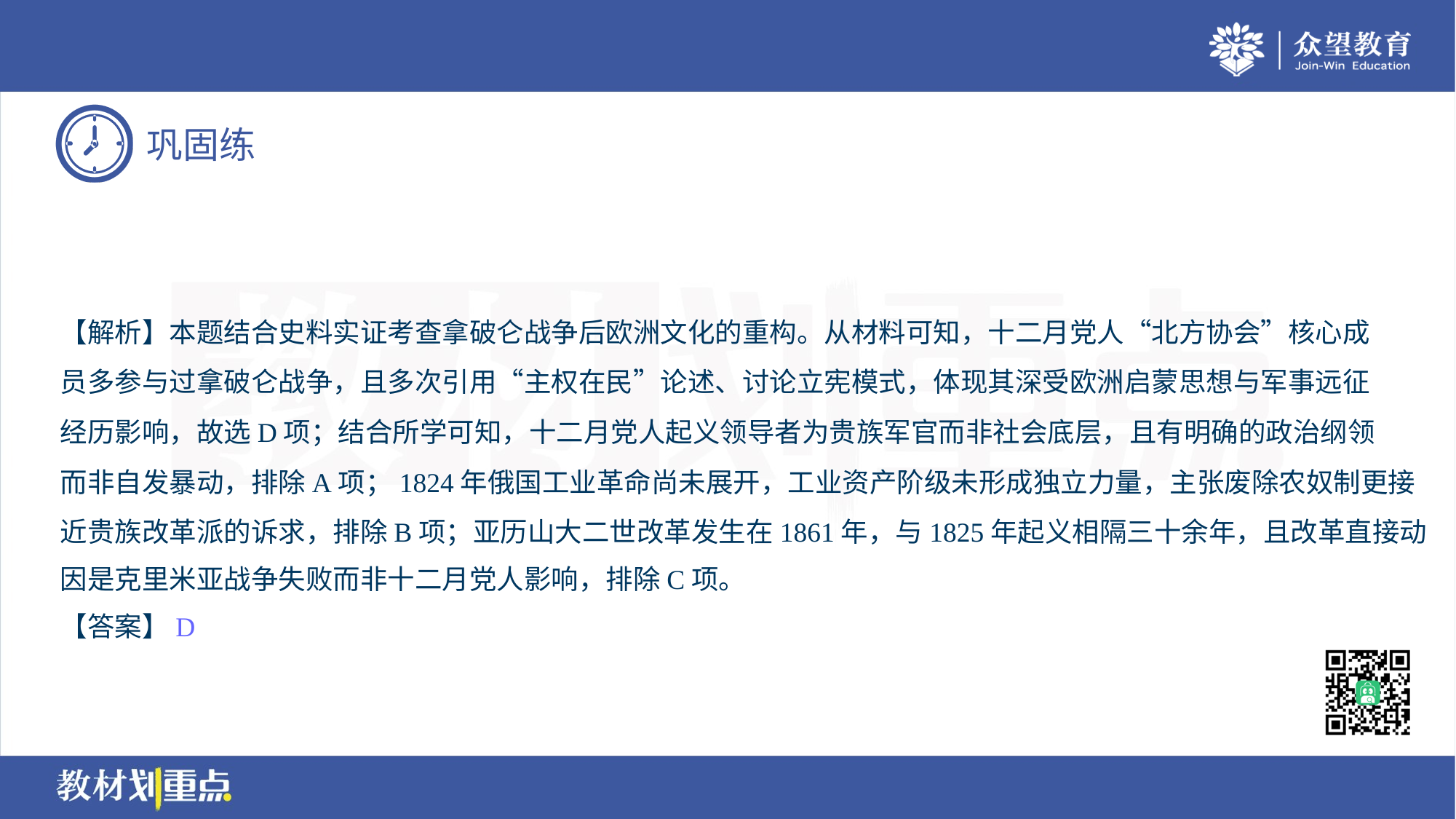

【解析】本题结合史料实证考查拿破仑战争后欧洲文化的重构。从材料可知，十二月党人“北方协会”核心成
员多参与过拿破仑战争，且多次引用“主权在民”论述、讨论立宪模式，体现其深受欧洲启蒙思想与军事远征
经历影响，故选D项；结合所学可知，十二月党人起义领导者为贵族军官而非社会底层，且有明确的政治纲领
而非自发暴动，排除A项；1824年俄国工业革命尚未展开，工业资产阶级未形成独立力量，主张废除农奴制更接
近贵族改革派的诉求，排除B项；亚历山大二世改革发生在1861年，与1825年起义相隔三十余年，且改革直接动
因是克里米亚战争失败而非十二月党人影响，排除C项。
【答案】D